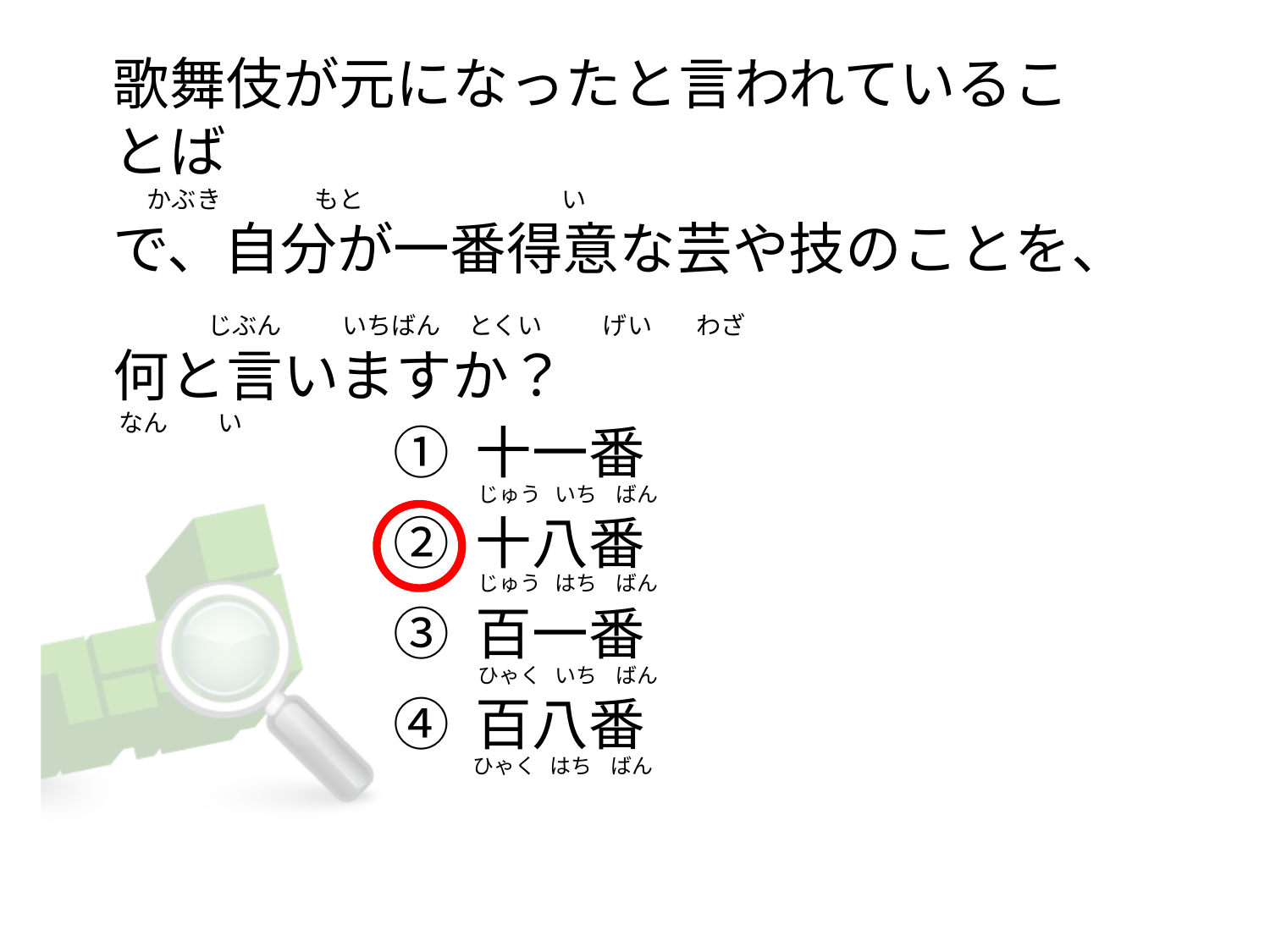

歌舞伎が元になったと言われていることば
     かぶき                 もと                                    い
で、自分が一番得意な芸や技のことを、
                じぶん           いちばん     とくい           げい        わざ
何と言いますか？
 なん         い
① 十一番
② 十八番
③ 百一番
④ 百八番
  じゅう   いち    ばん

  じゅう   はち    ばん
  ひゃく   いち    ばん
 ひゃく   はち    ばん